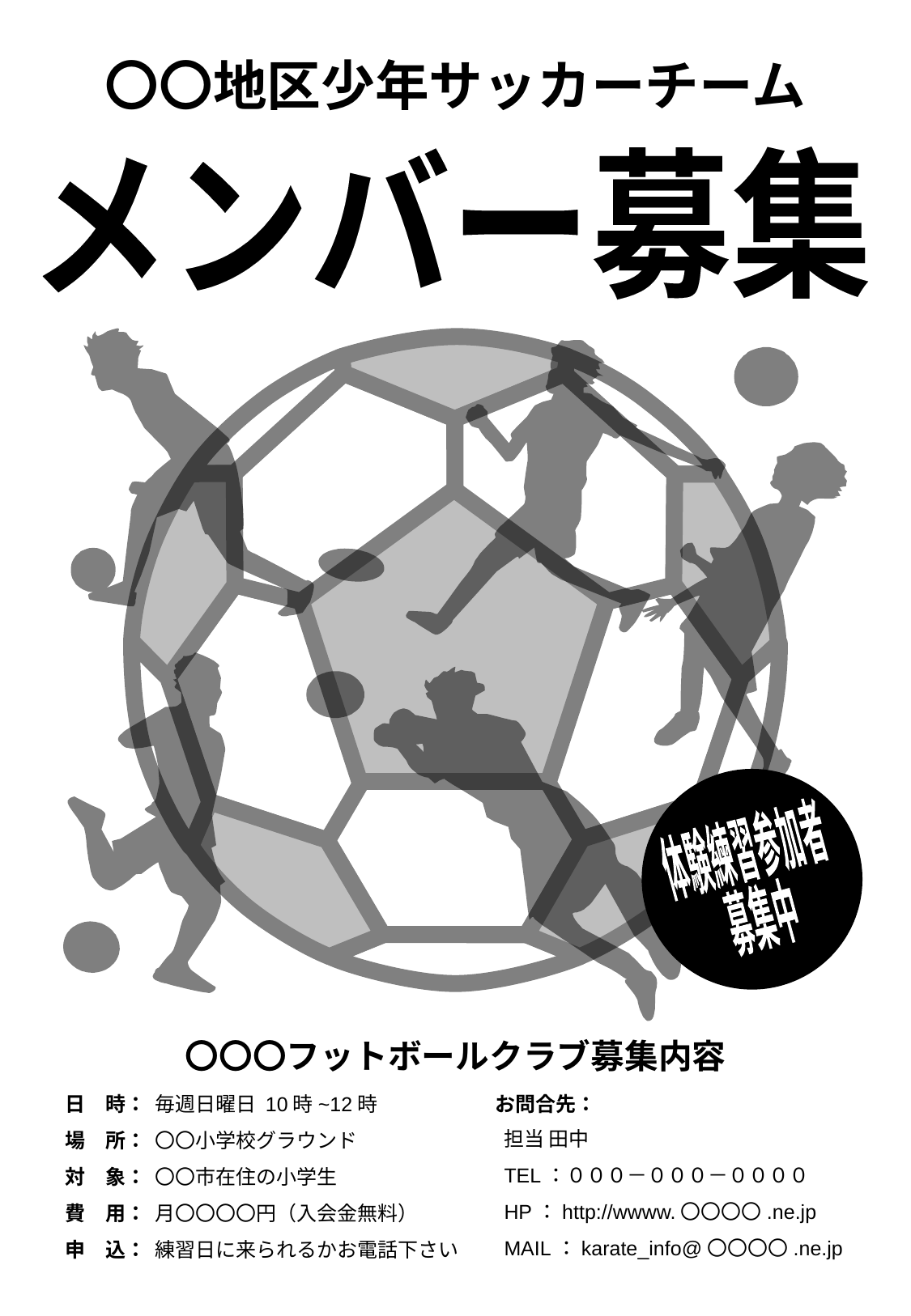

〇〇地区少年サッカーチーム
メンバー募集
メンバー募集
メンバー募集

体験練習
参加者
募集中
〇〇〇フットボールクラブ募集内容
日　時：
場　所：
対　象：
費　用：
申　込：
毎週日曜日 10時~12時
〇〇小学校グラウンド
〇〇市在住の小学生
月〇〇〇〇円（入会金無料）
練習日に来られるかお電話下さい
お問合先：
担当 田中
TEL：０００－０００－００００
HP：http://wwww.〇〇〇〇.ne.jp
MAIL：karate_info@〇〇〇〇.ne.jp